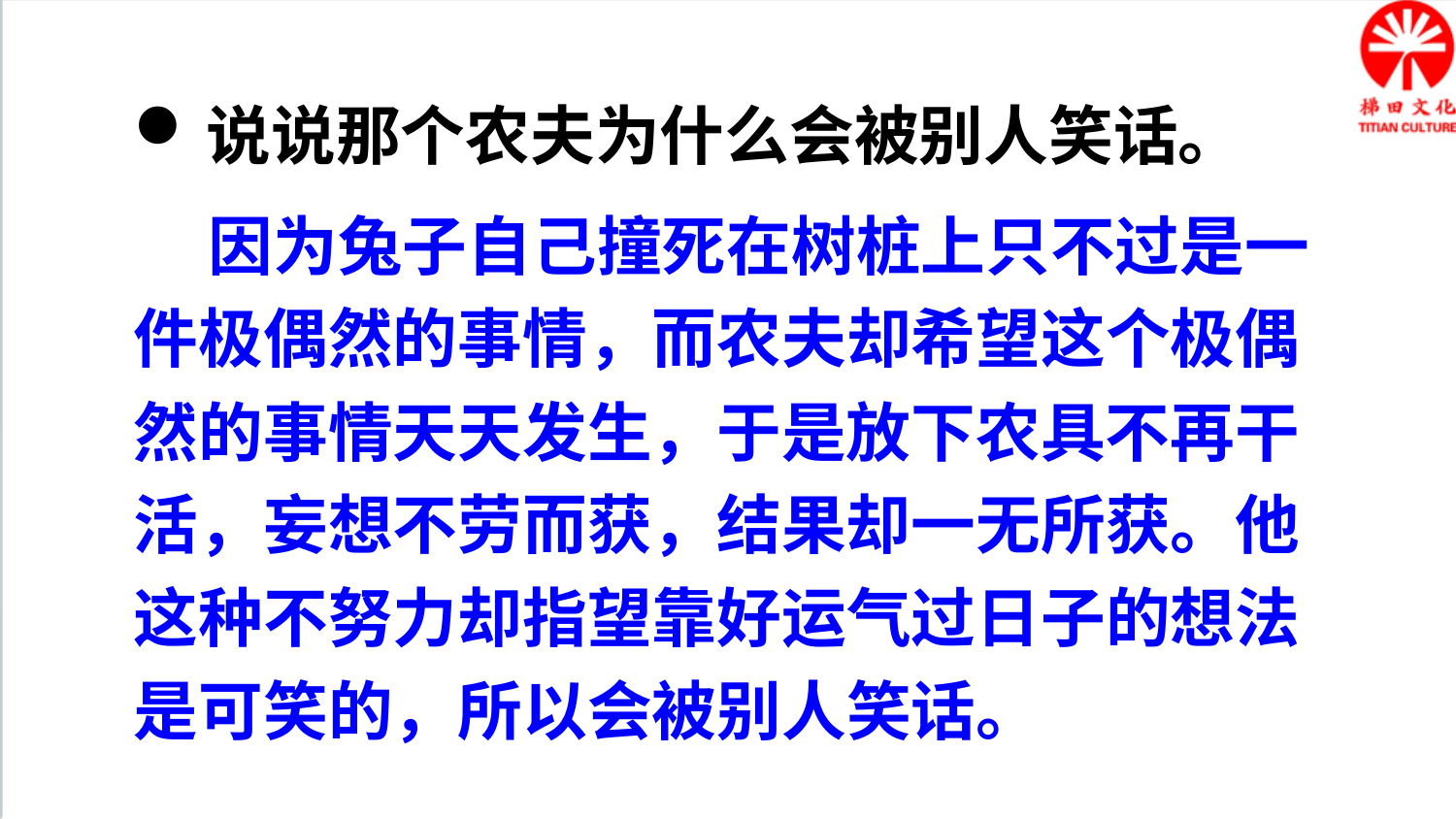

说说那个农夫为什么会被别人笑话。
    因为兔子自己撞死在树桩上只不过是一件极偶然的事情，而农夫却希望这个极偶然的事情天天发生，于是放下农具不再干活，妄想不劳而获，结果却一无所获。他这种不努力却指望靠好运气过日子的想法是可笑的，所以会被别人笑话。